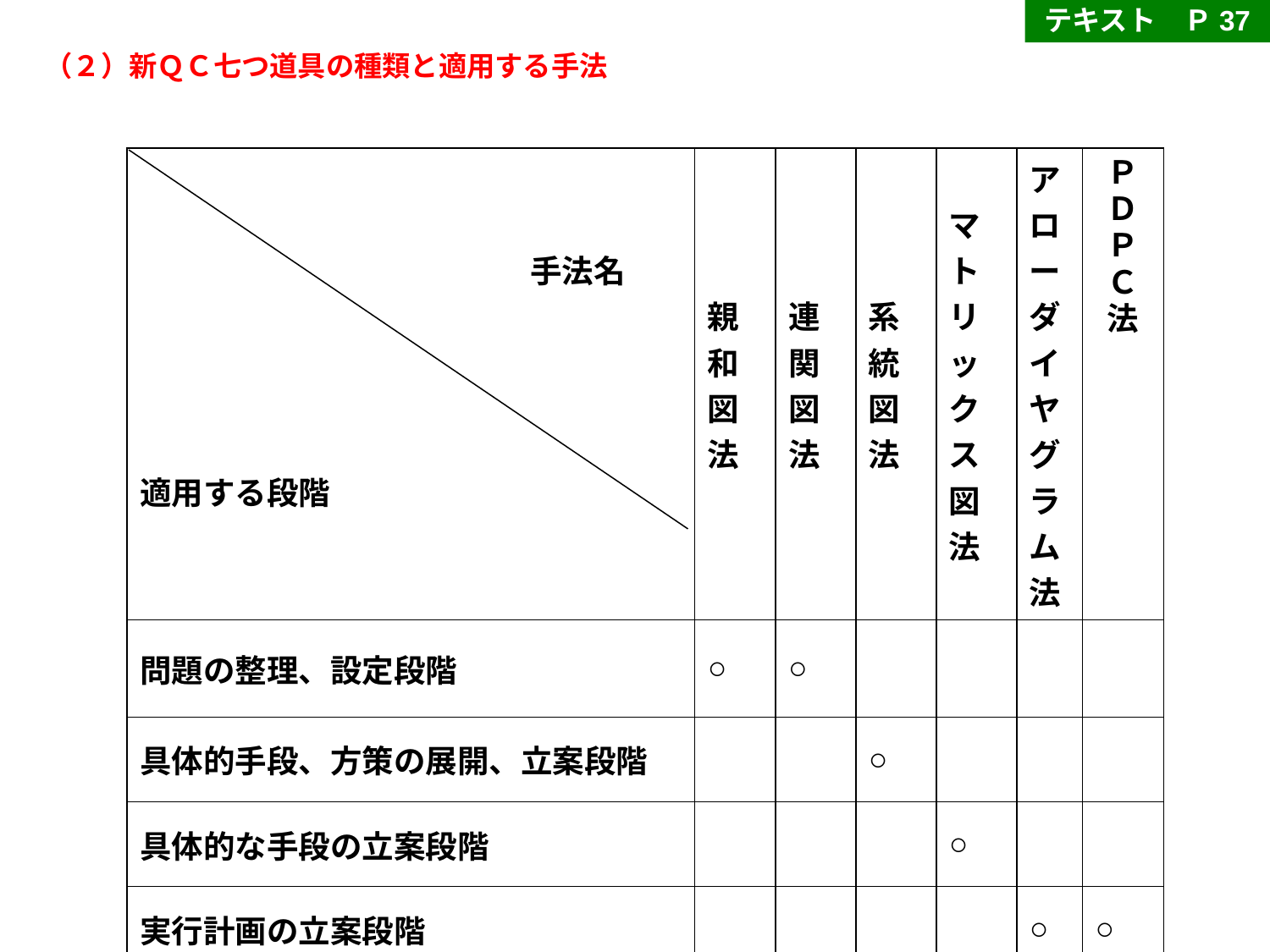

テキスト　Ｐ37
（２）新ＱＣ七つ道具の種類と適用する手法
| 手法名 適用する段階 | 親和図法 | 連関図法 | 系統図法 | マトリックス図法 | アローダイヤグラム法 | Ｐ Ｄ Ｐ Ｃ 法 |
| --- | --- | --- | --- | --- | --- | --- |
| 問題の整理、設定段階 | ○ | ○ |  |  |  |  |
| 具体的手段、方策の展開、立案段階 |  |  | ○ |  |  |  |
| 具体的な手段の立案段階 |  |  |  | ○ |  |  |
| 実行計画の立案段階 |  |  |  |  | ○ | ○ |